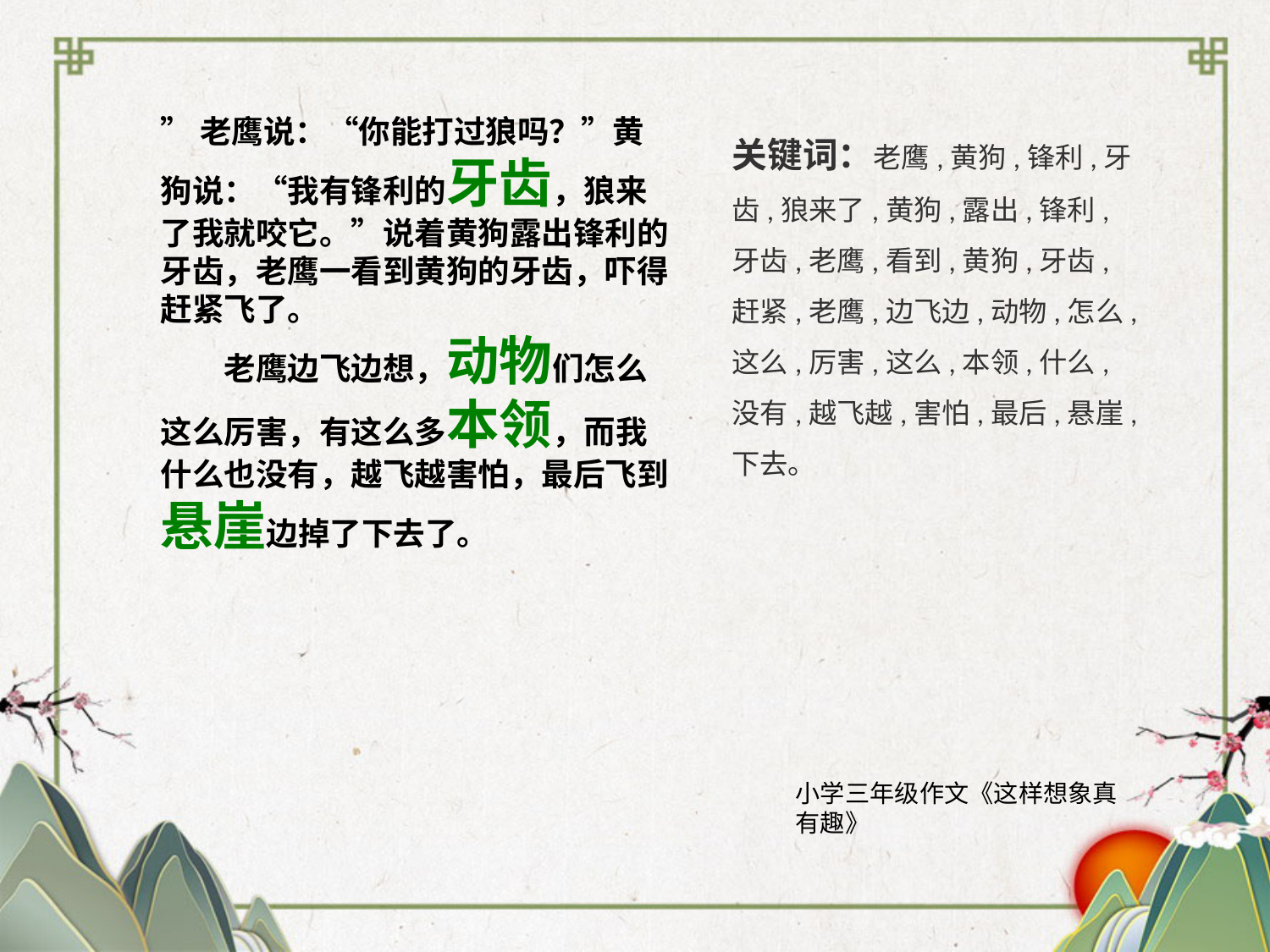

”老鹰说：“你能打过狼吗？”黄狗说：“我有锋利的牙齿，狼来了我就咬它。”说着黄狗露出锋利的牙齿，老鹰一看到黄狗的牙齿，吓得赶紧飞了。
　　老鹰边飞边想，动物们怎么这么厉害，有这么多本领，而我什么也没有，越飞越害怕，最后飞到悬崖边掉了下去了。
关键词：老鹰,黄狗,锋利,牙齿,狼来了,黄狗,露出,锋利,牙齿,老鹰,看到,黄狗,牙齿,赶紧,老鹰,边飞边,动物,怎么,这么,厉害,这么,本领,什么,没有,越飞越,害怕,最后,悬崖,下去。
小学三年级作文《这样想象真有趣》